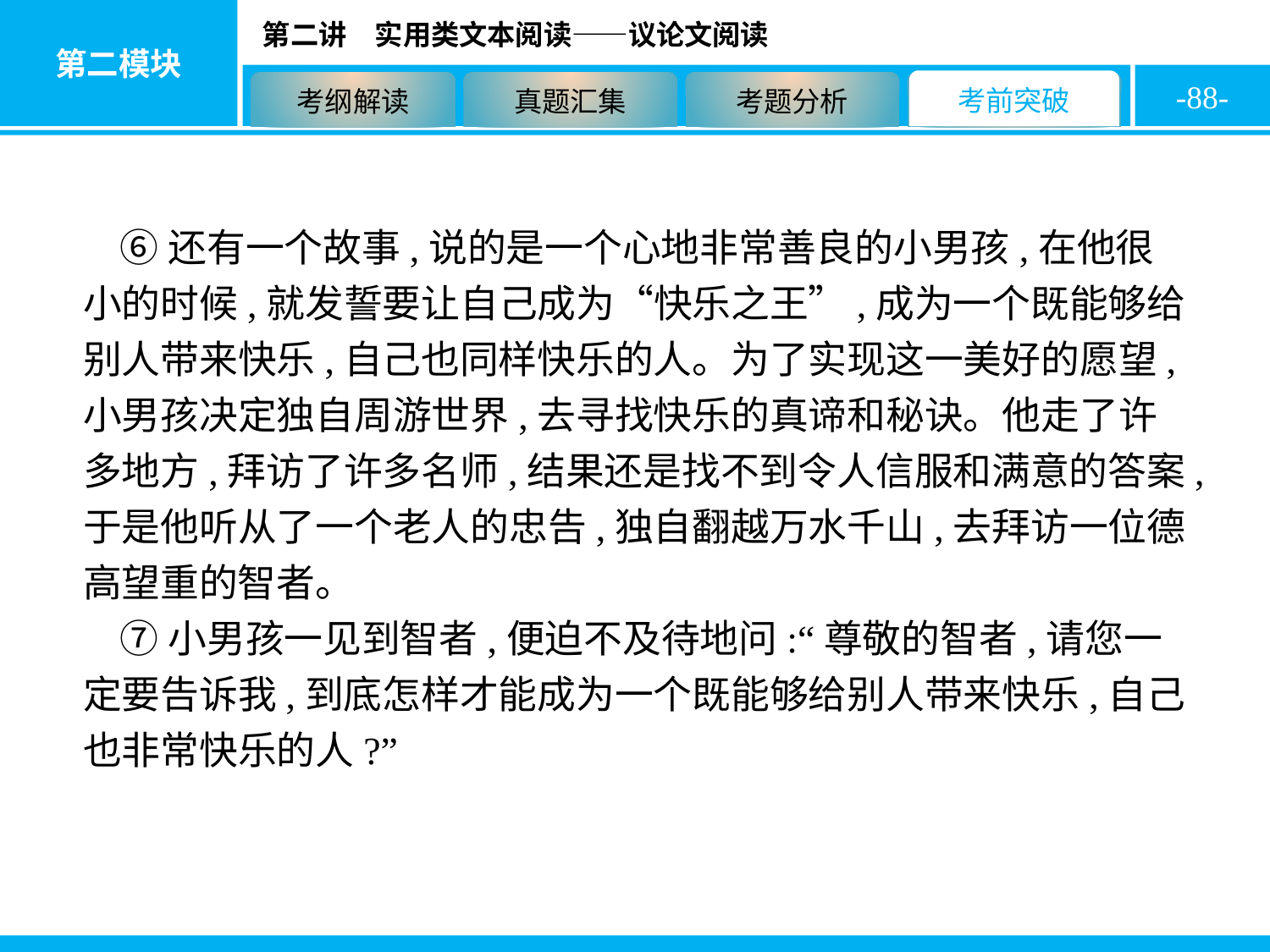

-88-
⑥还有一个故事,说的是一个心地非常善良的小男孩,在他很小的时候,就发誓要让自己成为“快乐之王”,成为一个既能够给别人带来快乐,自己也同样快乐的人。为了实现这一美好的愿望,小男孩决定独自周游世界,去寻找快乐的真谛和秘诀。他走了许多地方,拜访了许多名师,结果还是找不到令人信服和满意的答案,于是他听从了一个老人的忠告,独自翻越万水千山,去拜访一位德高望重的智者。
⑦小男孩一见到智者,便迫不及待地问:“尊敬的智者,请您一定要告诉我,到底怎样才能成为一个既能够给别人带来快乐,自己也非常快乐的人?”